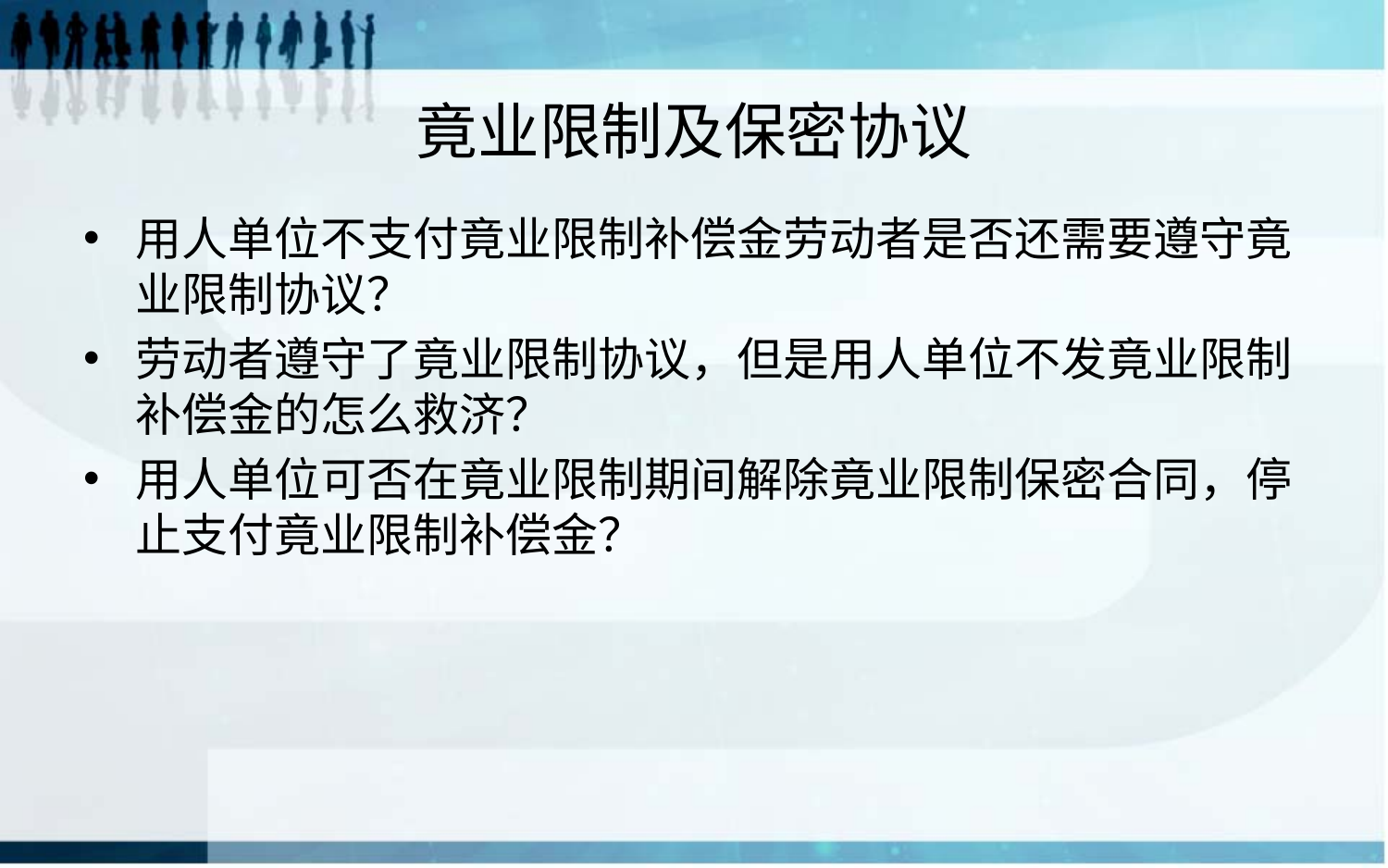

# 竟业限制及保密协议
用人单位不支付竟业限制补偿金劳动者是否还需要遵守竟业限制协议？
劳动者遵守了竟业限制协议，但是用人单位不发竟业限制补偿金的怎么救济？
用人单位可否在竟业限制期间解除竟业限制保密合同，停止支付竟业限制补偿金？